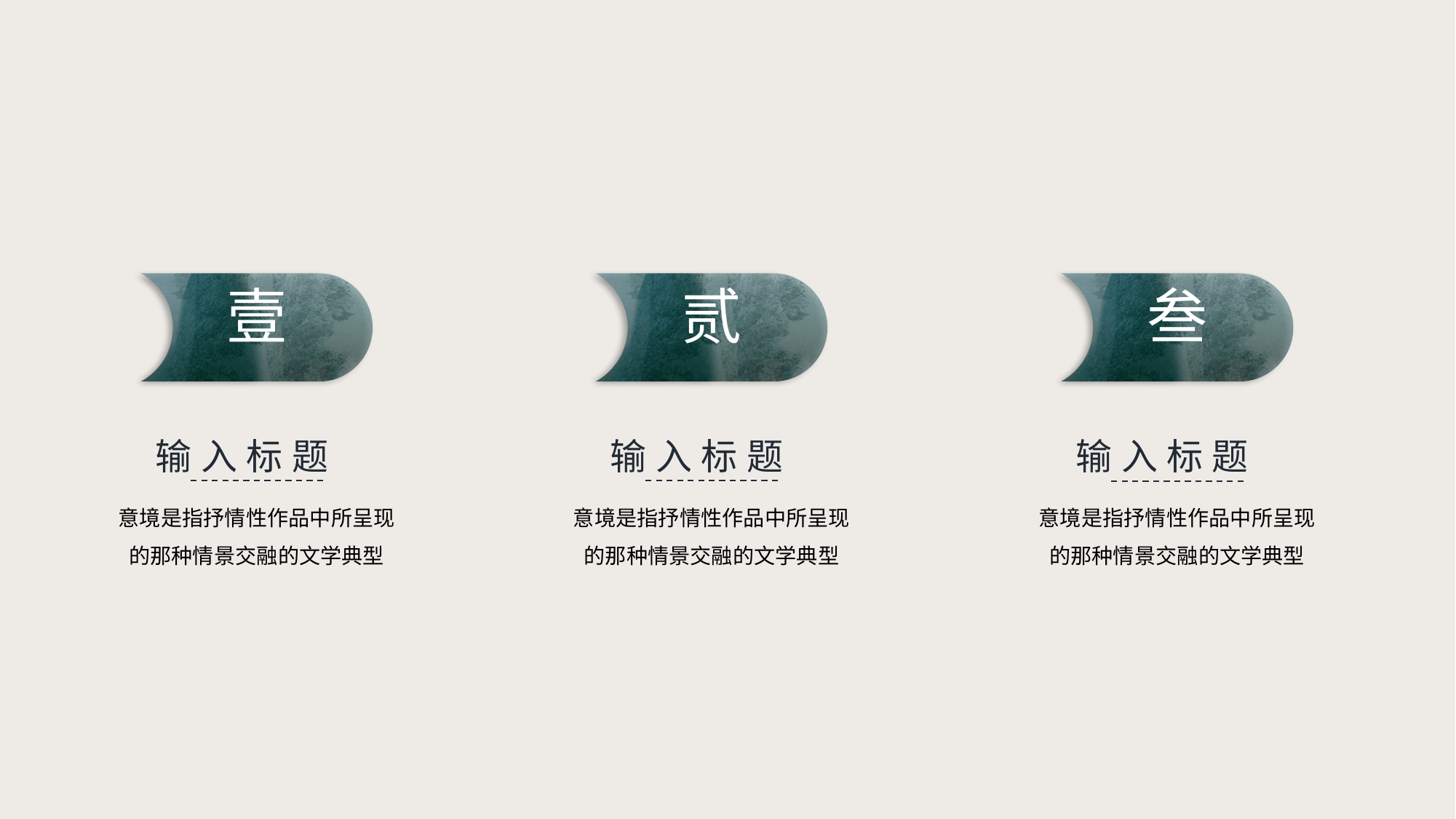

壹
贰
叁

输入标题
输入标题
输入标题
意境是指抒情性作品中所呈现的那种情景交融的文学典型
意境是指抒情性作品中所呈现的那种情景交融的文学典型
意境是指抒情性作品中所呈现的那种情景交融的文学典型